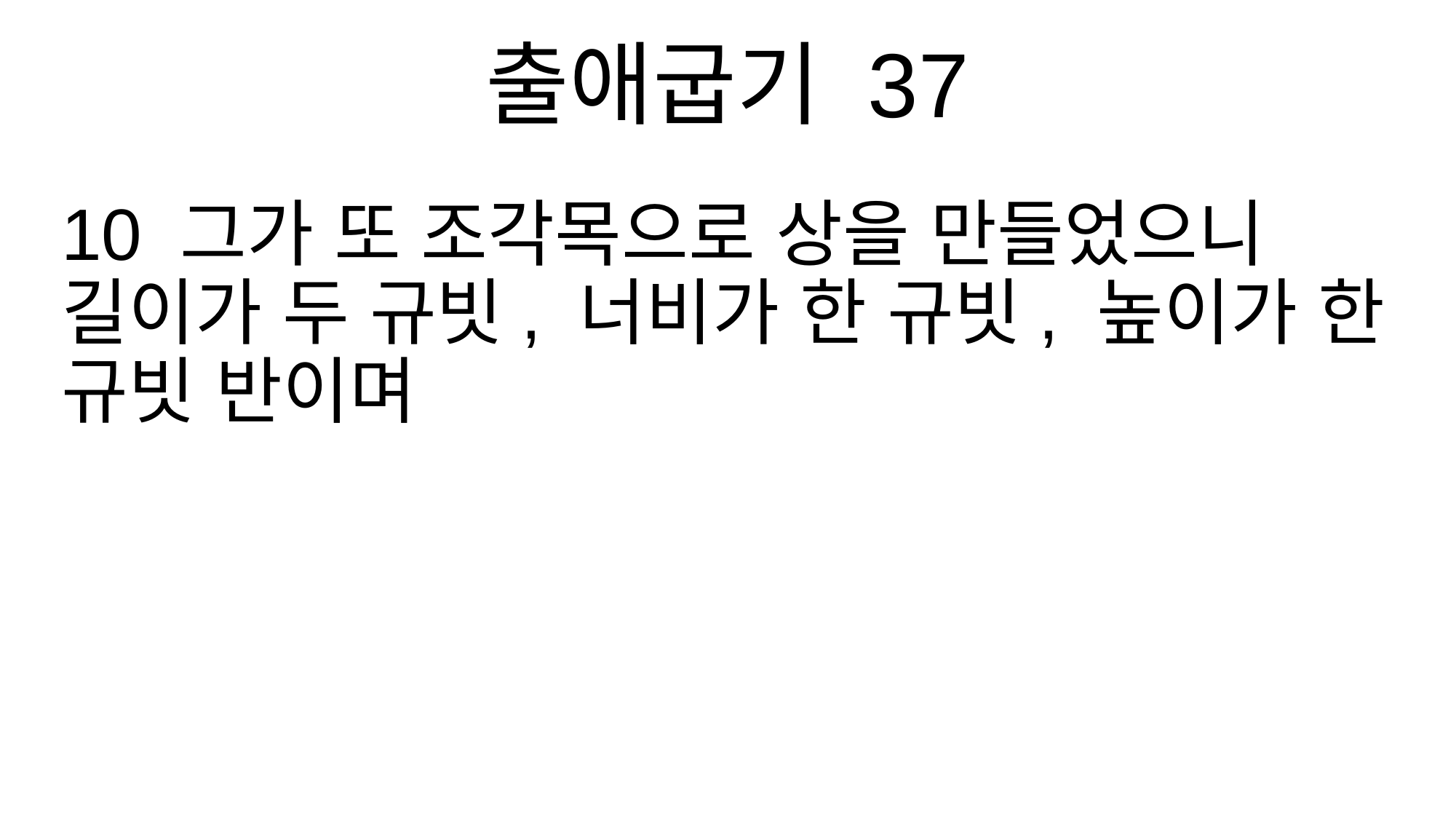

출애굽기 37
10 그가 또 조각목으로 상을 만들었으니 길이가 두 규빗, 너비가 한 규빗, 높이가 한 규빗 반이며